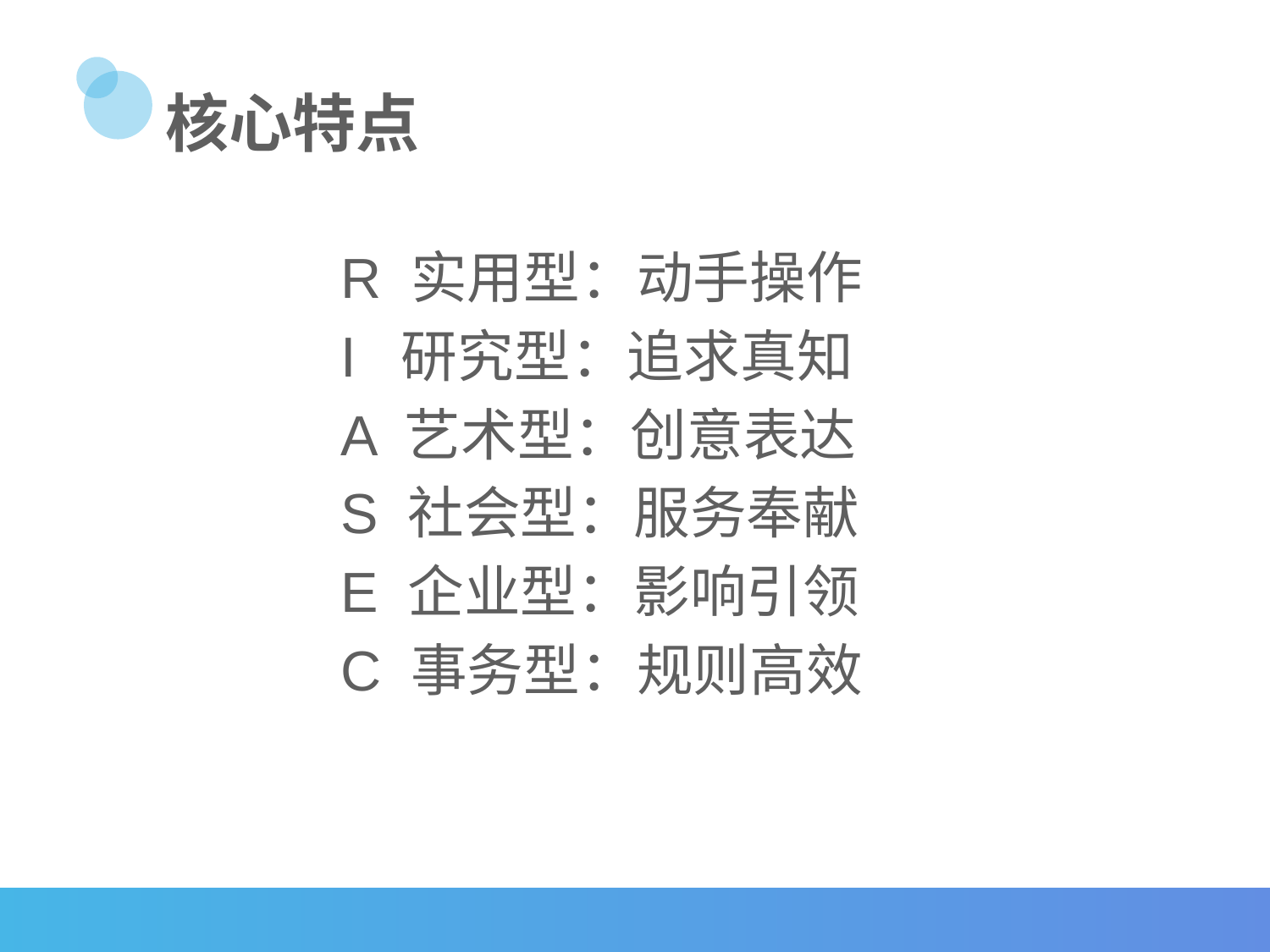

# 核心特点
R 实用型：动手操作
I  研究型：追求真知
A 艺术型：创意表达
S 社会型：服务奉献
E 企业型：影响引领
C 事务型：规则高效